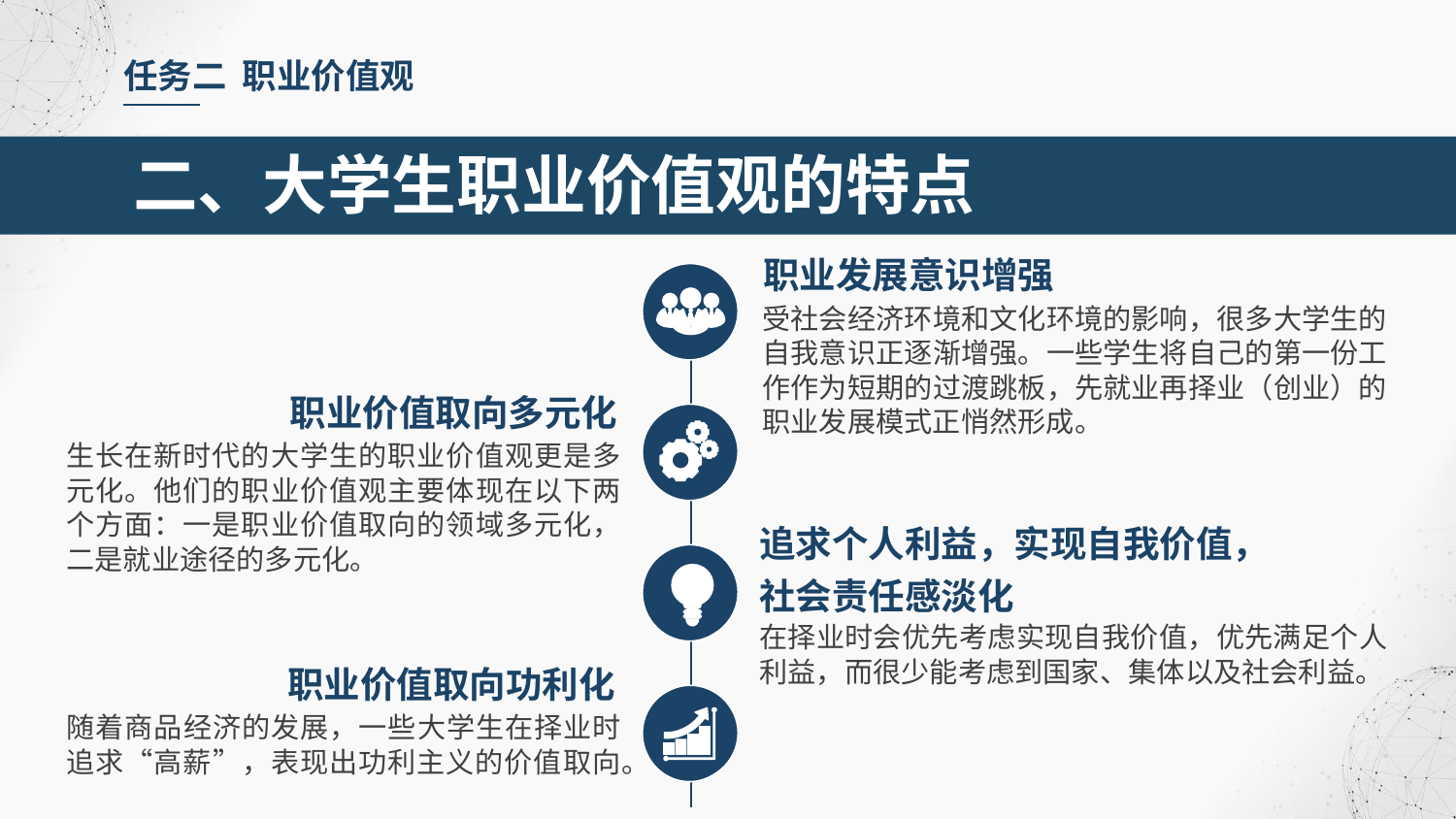

任务二  职业价值观

二、大学生职业价值观的特点

职业发展意识增强
受社会经济环境和文化环境的影响，很多大学生的自我意识正逐渐增强。一些学生将自己的第一份工作作为短期的过渡跳板，先就业再择业（创业）的职业发展模式正悄然形成。
职业价值取向多元化
生长在新时代的大学生的职业价值观更是多元化。他们的职业价值观主要体现在以下两个方面：一是职业价值取向的领域多元化，二是就业途径的多元化。

追求个人利益，实现自我价值，社会责任感淡化
在择业时会优先考虑实现自我价值，优先满足个人利益，而很少能考虑到国家、集体以及社会利益。

职业价值取向功利化
随着商品经济的发展，一些大学生在择业时追求“高薪”，表现出功利主义的价值取向。